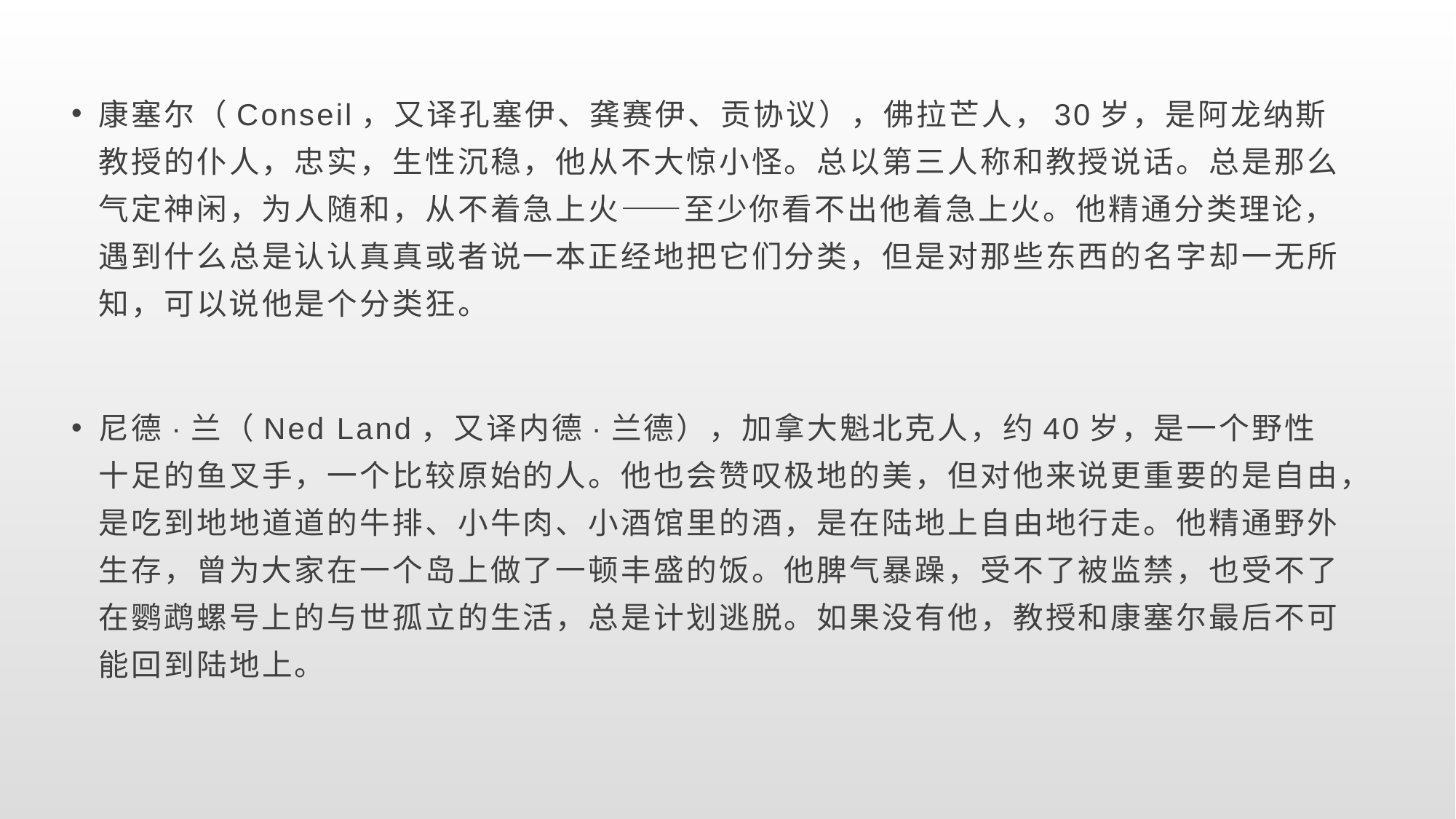

康塞尔（Conseil，又译孔塞伊、龚赛伊、贡协议），佛拉芒人，30岁，是阿龙纳斯教授的仆人，忠实，生性沉稳，他从不大惊小怪。总以第三人称和教授说话。总是那么气定神闲，为人随和，从不着急上火——至少你看不出他着急上火。他精通分类理论，遇到什么总是认认真真或者说一本正经地把它们分类，但是对那些东西的名字却一无所知，可以说他是个分类狂。

尼德·兰（Ned Land，又译内德·兰德），加拿大魁北克人，约40岁，是一个野性十足的鱼叉手，一个比较原始的人。他也会赞叹极地的美，但对他来说更重要的是自由，是吃到地地道道的牛排、小牛肉、小酒馆里的酒，是在陆地上自由地行走。他精通野外生存，曾为大家在一个岛上做了一顿丰盛的饭。他脾气暴躁，受不了被监禁，也受不了在鹦鹉螺号上的与世孤立的生活，总是计划逃脱。如果没有他，教授和康塞尔最后不可能回到陆地上。